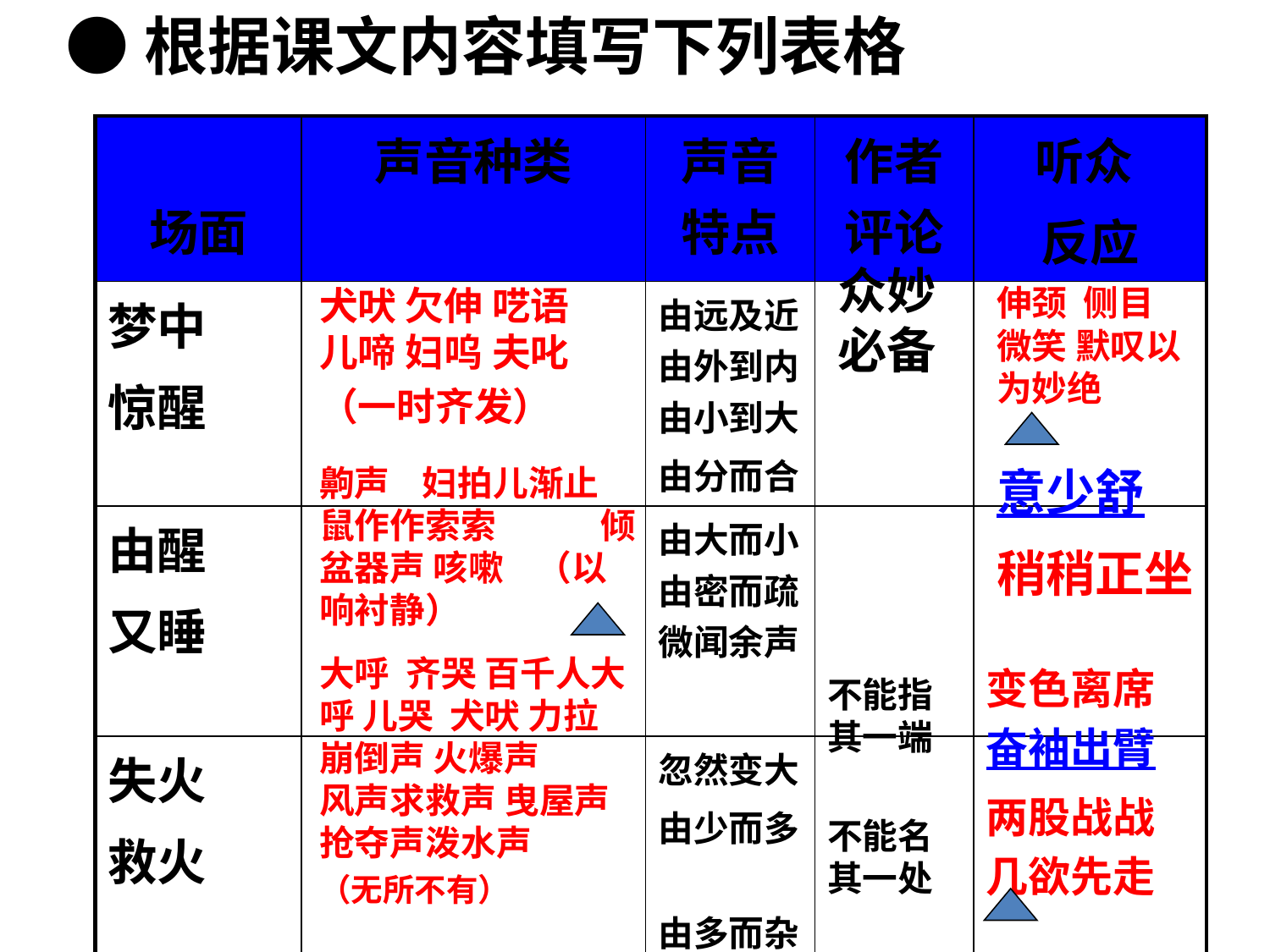

●根据课文内容填写下列表格
#
| 场面 | 声音种类 | 声音特点 | 作者评论 | 听众 反应 |
| --- | --- | --- | --- | --- |
| 梦中 惊醒 |  | 由远及近由外到内由小到大 由分而合 |  |  |
| 由醒 又睡 |  | 由大而小由密而疏微闻余声 |  |  |
| 失火 救火 |  | 忽然变大 由少而多 由多而杂 |  |  |
众妙必备

犬吠 欠伸 呓语    儿啼 妇呜 夫叱
（一时齐发）
伸颈  侧目微笑 默叹以为妙绝

齁声    妇拍儿渐止    鼠作作索索             倾盆器声 咳嗽    （以响衬静）
意少舒
稍稍正坐

大呼  齐哭 百千人大呼 儿哭  犬吠 力拉崩倒声 火爆声         风声求救声 曳屋声抢夺声泼水声
（无所不有）

变色离席
奋袖出臂
两股战战
几欲先走
不能指其一端

不能名其一处